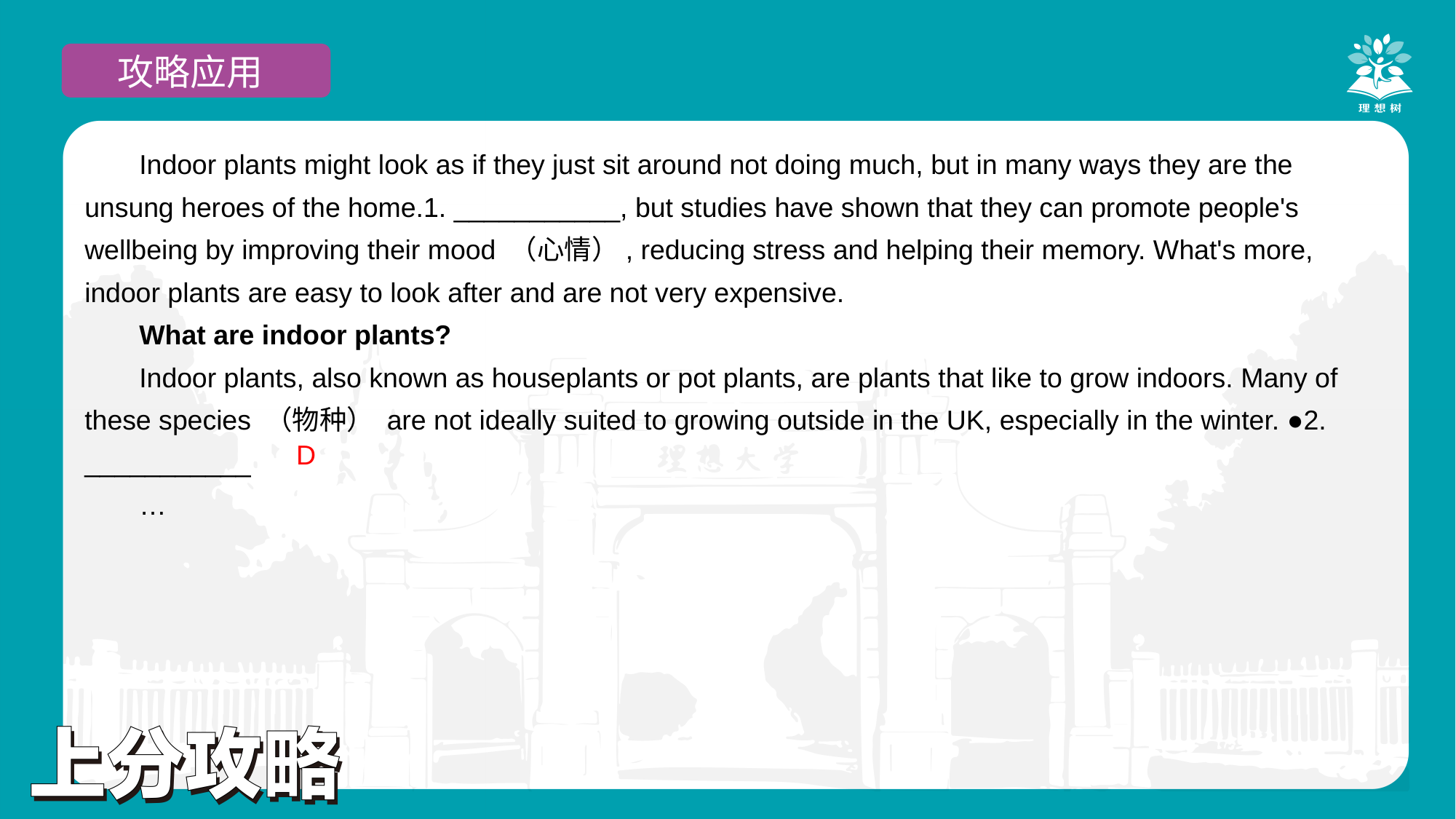

攻略应用
Indoor plants might look as if they just sit around not doing much, but in many ways they are the unsung heroes of the home.1. ___________, but studies have shown that they can promote people's wellbeing by improving their mood （心情）, reducing stress and helping their memory. What's more, indoor plants are easy to look after and are not very expensive.
What are indoor plants?
Indoor plants, also known as houseplants or pot plants, are plants that like to grow indoors. Many of these species （物种） are not ideally suited to growing outside in the UK, especially in the winter. ●2. ___________
…

示例
D